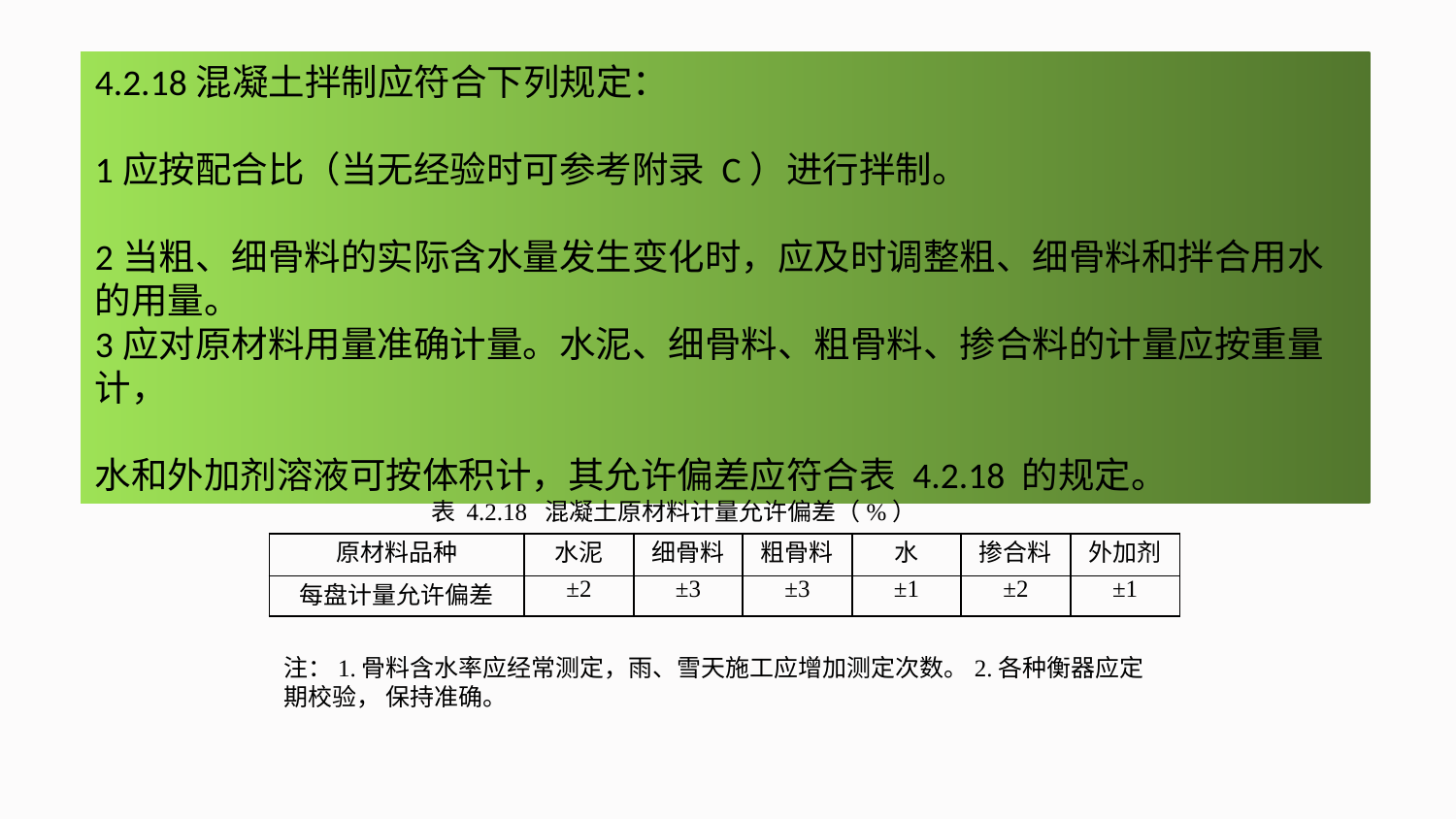

4.2.18混凝土拌制应符合下列规定：

1应按配合比（当无经验时可参考附录 C）进行拌制。

2当粗、细骨料的实际含水量发生变化时，应及时调整粗、细骨料和拌合用水的用量。
3应对原材料用量准确计量。水泥、细骨料、粗骨料、掺合料的计量应按重量计，

水和外加剂溶液可按体积计，其允许偏差应符合表 4.2.18 的规定。
表 4.2.18  混凝土原材料计量允许偏差（%）
| 原材料品种 | 水泥 | 细骨料 | 粗骨料 | 水 | 掺合料 | 外加剂 |
| --- | --- | --- | --- | --- | --- | --- |
| 每盘计量允许偏差 | ±2 | ±3 | ±3 | ±1 | ±2 | ±1 |
注：1.骨料含水率应经常测定，雨、雪天施工应增加测定次数。2.各种衡器应定期校验， 保持准确。